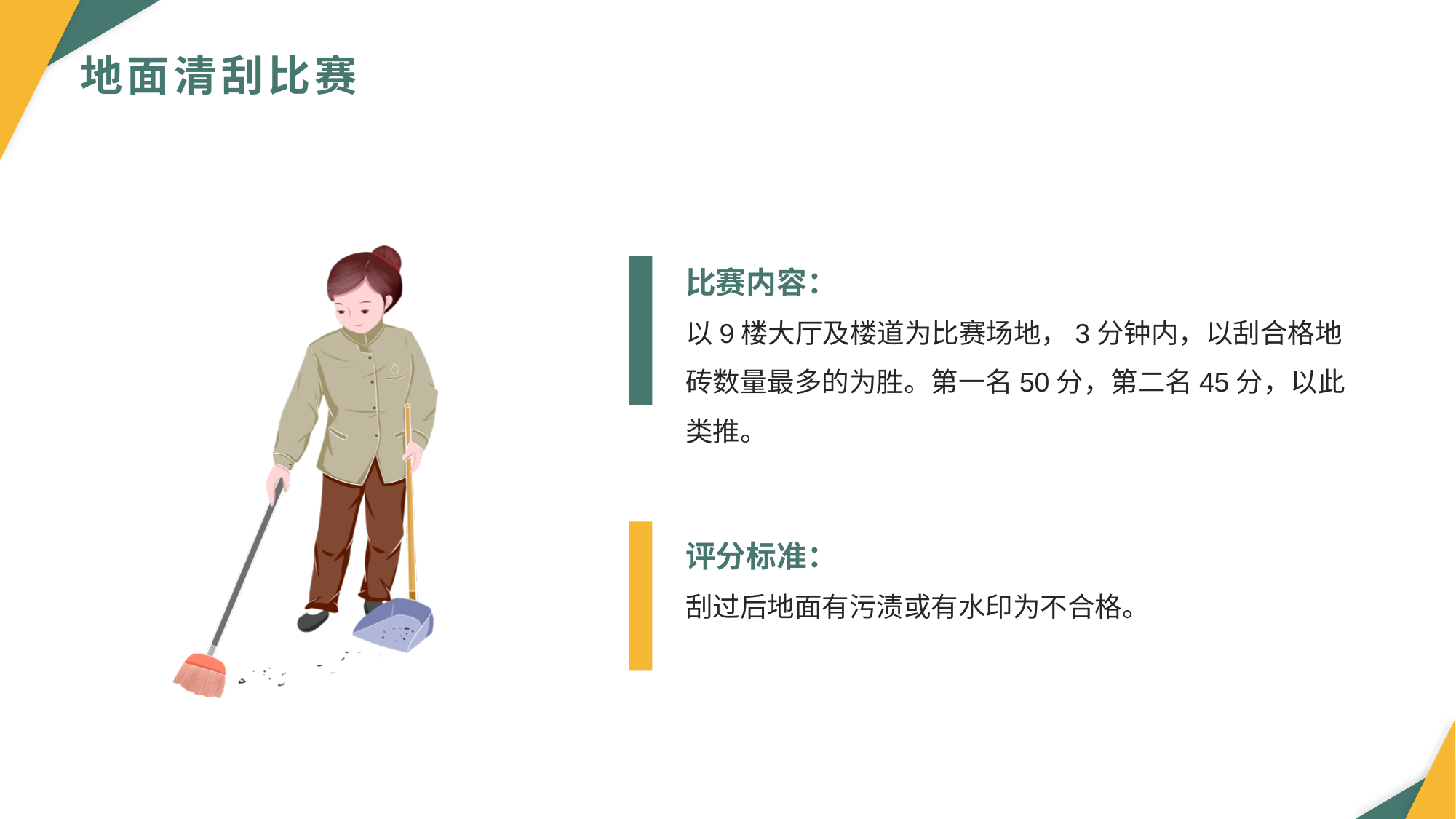

# 地面清刮比赛

比赛内容：
以9楼大厅及楼道为比赛场地，3分钟内，以刮合格地砖数量最多的为胜。第一名50分，第二名45分，以此类推。

评分标准：
刮过后地面有污渍或有水印为不合格。